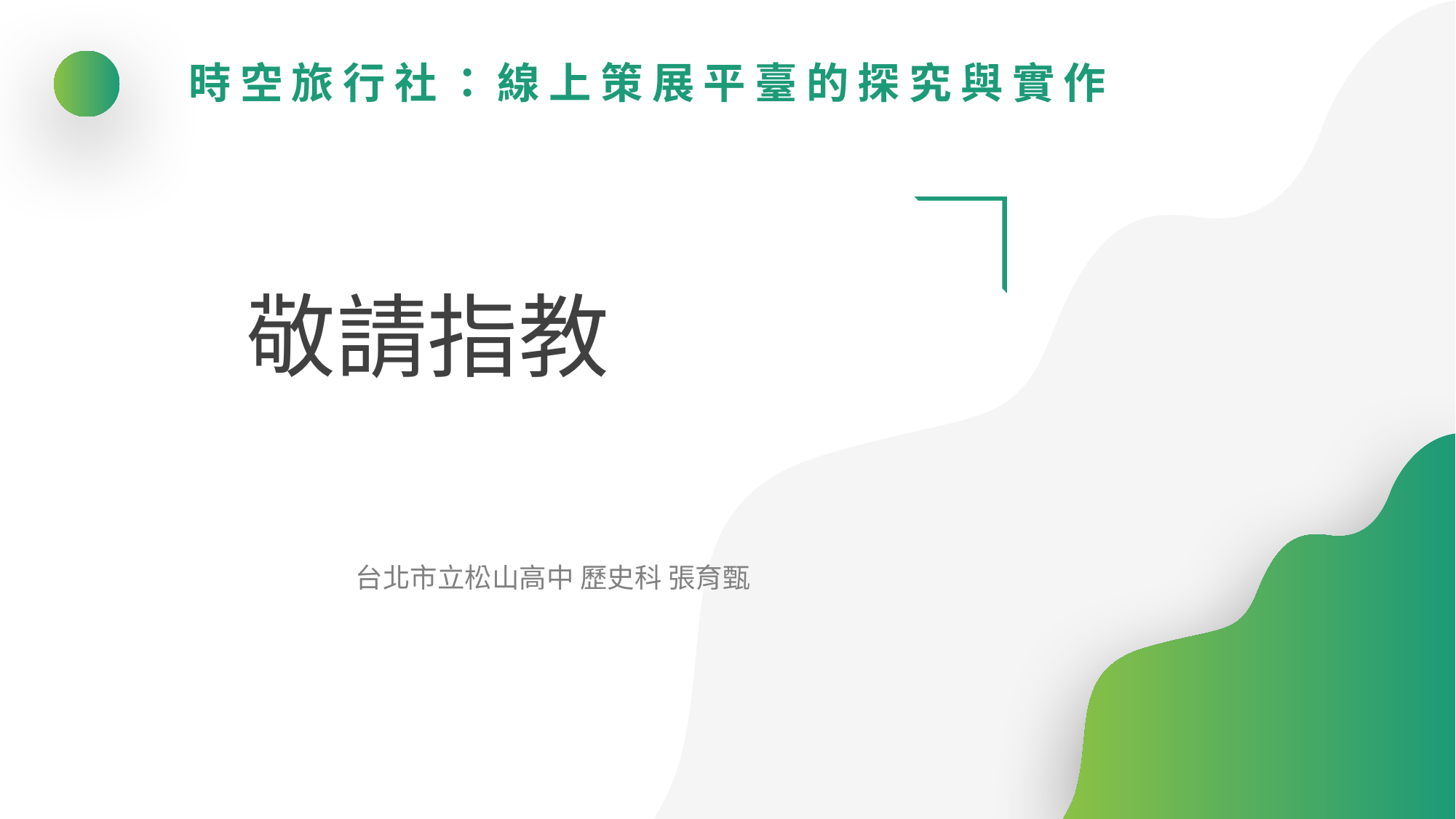

時空旅行社：線上策展平臺的探究與實作

敬請指教
“

台北市立松山高中 歷史科 張育甄